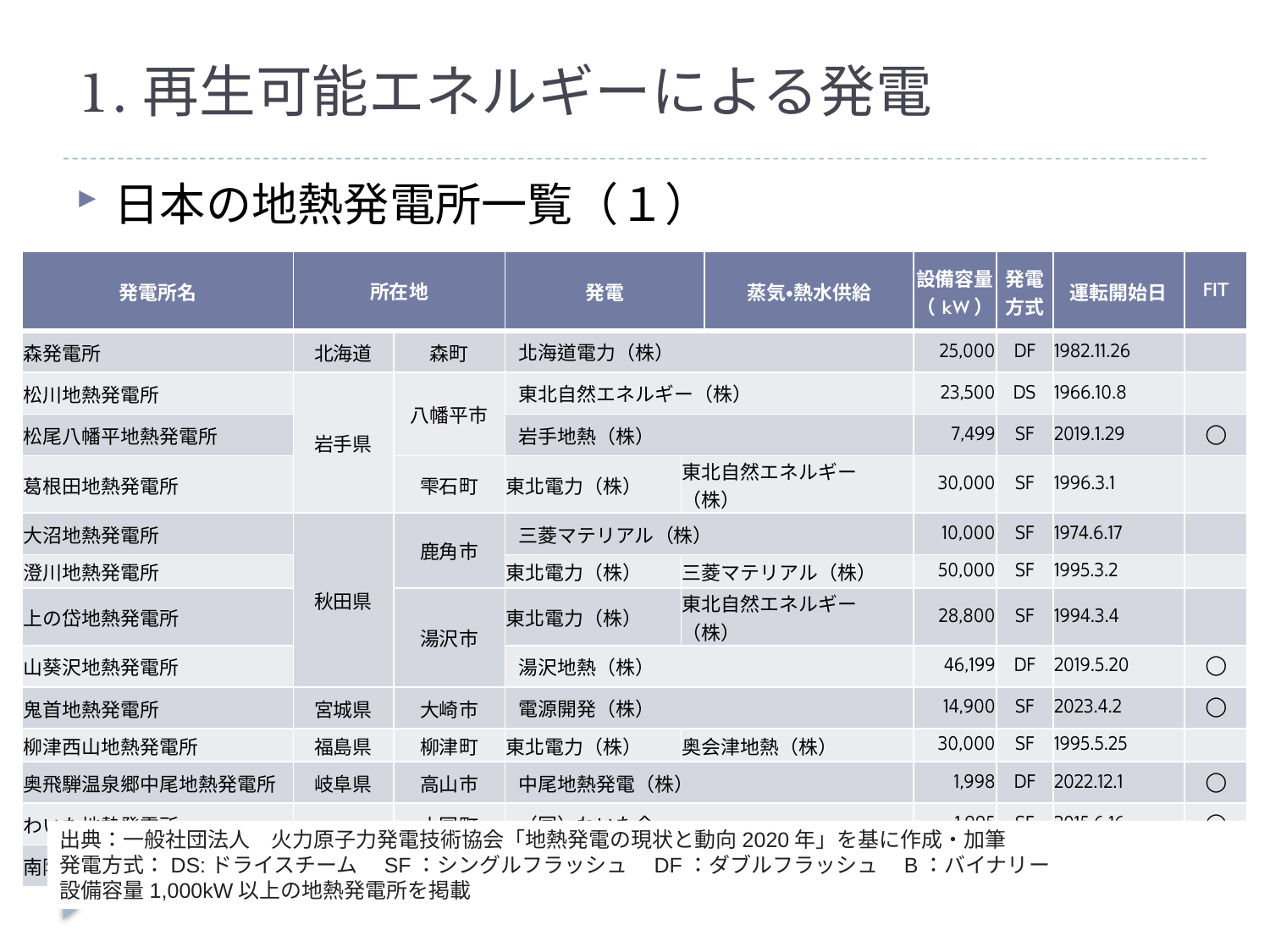

# 1.再生可能エネルギーによる発電
日本の地熱発電所一覧（１）
| 発電所名 | 所在地 |  | 発電 | 蒸気・熱水供給 | 蒸気・熱水供給 | 設備容量（kW） | 発電方式 | 運転開始日 | FIT |
| --- | --- | --- | --- | --- | --- | --- | --- | --- | --- |
| 森発電所 | 北海道 | 森町 | 北海道電力（株） |  |  | 25,000 | DF | 1982.11.26 |  |
| 松川地熱発電所 | 岩手県 | 八幡平市 | 東北自然エネルギー（株） |  |  | 23,500 | DS | 1966.10.8 |  |
| 松尾八幡平地熱発電所 |  |  | 岩手地熱（株） |  |  | 7,499 | SF | 2019.1.29 | ◯ |
| 葛根田地熱発電所 |  | 雫石町 | 東北電力（株） | 東北自然エネルギー（株） |  | 30,000 | SF | 1996.3.1 |  |
| 大沼地熱発電所 | 秋田県 | 鹿角市 | 三菱マテリアル（株） |  |  | 10,000 | SF | 1974.6.17 |  |
| 澄川地熱発電所 |  |  | 東北電力（株） | 三菱マテリアル（株） |  | 50,000 | SF | 1995.3.2 |  |
| 上の岱地熱発電所 |  | 湯沢市 | 東北電力（株） | 東北自然エネルギー（株） |  | 28,800 | SF | 1994.3.4 |  |
| 山葵沢地熱発電所 |  |  | 湯沢地熱（株） |  |  | 46,199 | DF | 2019.5.20 | ◯ |
| 鬼首地熱発電所 | 宮城県 | 大崎市 | 電源開発（株） |  |  | 14,900 | SF | 2023.4.2 | ◯ |
| 柳津西山地熱発電所 | 福島県 | 柳津町 | 東北電力（株） | 奥会津地熱（株） |  | 30,000 | SF | 1995.5.25 |  |
| 奥飛騨温泉郷中尾地熱発電所 | 岐阜県 | 高山市 | 中尾地熱発電（株） |  |  | 1,998 | DF | 2022.12.1 | ◯ |
| わいた地熱発電所 | 熊本県 | 小国町 | （同）わいた会 |  |  | 1,995 | SF | 2015.6.16 | ◯ |
| 南阿蘇湯の谷地熱発電所 |  | 南阿蘇村 | （株）南阿蘇湯の谷地熱 |  |  | 2,168 | SF | 2023.3.3 | ◯ |
出典：一般社団法人　火力原子力発電技術協会「地熱発電の現状と動向2020年」を基に作成・加筆
発電方式：DS:ドライスチーム　SF：シングルフラッシュ　DF：ダブルフラッシュ　B：バイナリー
設備容量1,000kW以上の地熱発電所を掲載